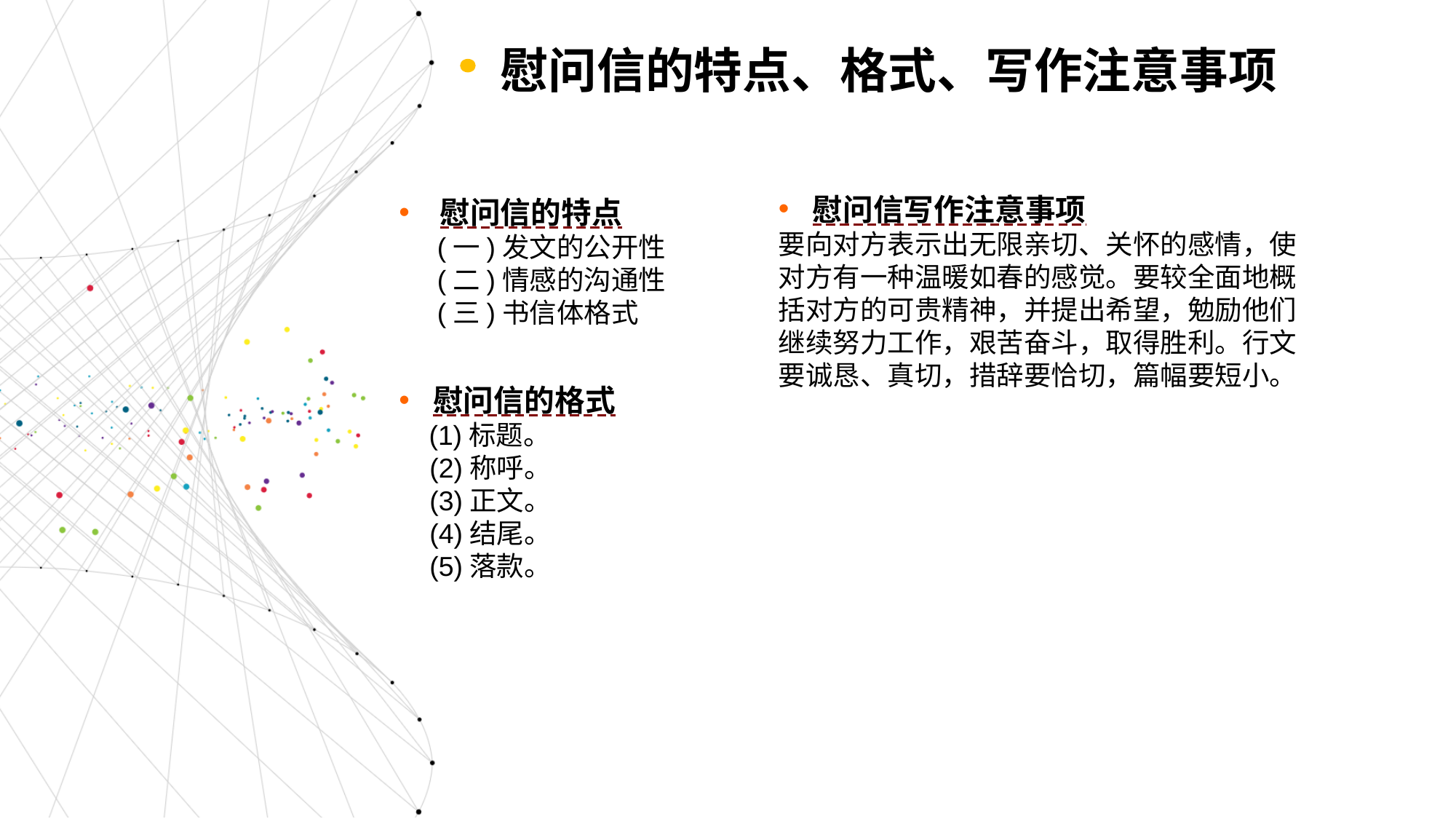

慰问信的特点、格式、写作注意事项

慰问信写作注意事项
要向对方表示出无限亲切、关怀的感情，使对方有一种温暖如春的感觉。要较全面地概括对方的可贵精神，并提出希望，勉励他们继续努力工作，艰苦奋斗，取得胜利。行文要诚恳、真切，措辞要恰切，篇幅要短小。
慰问信的特点
     (一)发文的公开性
     (二)情感的沟通性
     (三)书信体格式

慰问信的格式
     (1)标题。
    (2)称呼。
    (3)正文。
    (4)结尾。
    (5)落款。